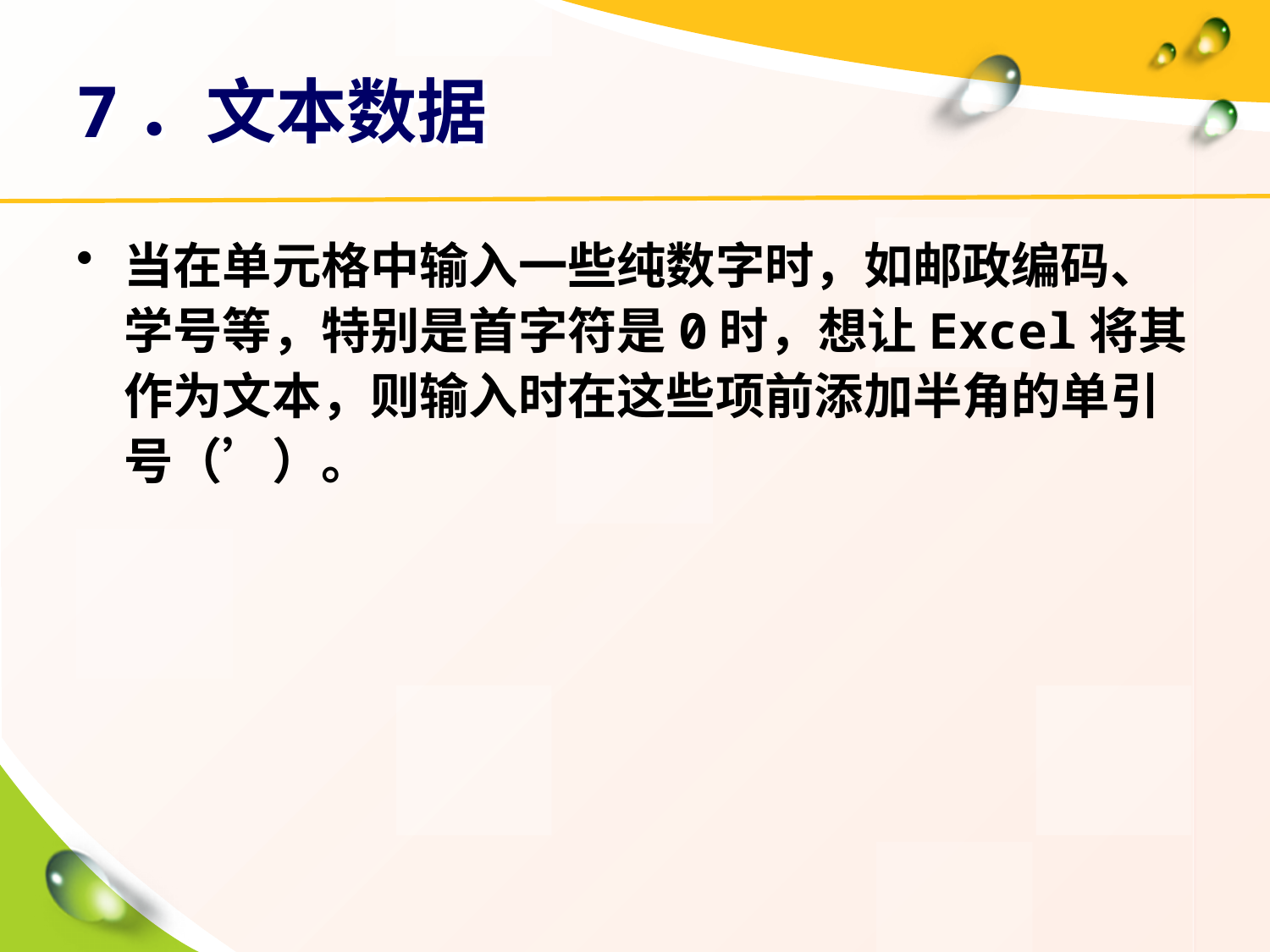

# 7．文本数据
当在单元格中输入一些纯数字时，如邮政编码、学号等，特别是首字符是0时，想让Excel将其作为文本，则输入时在这些项前添加半角的单引号（’）。